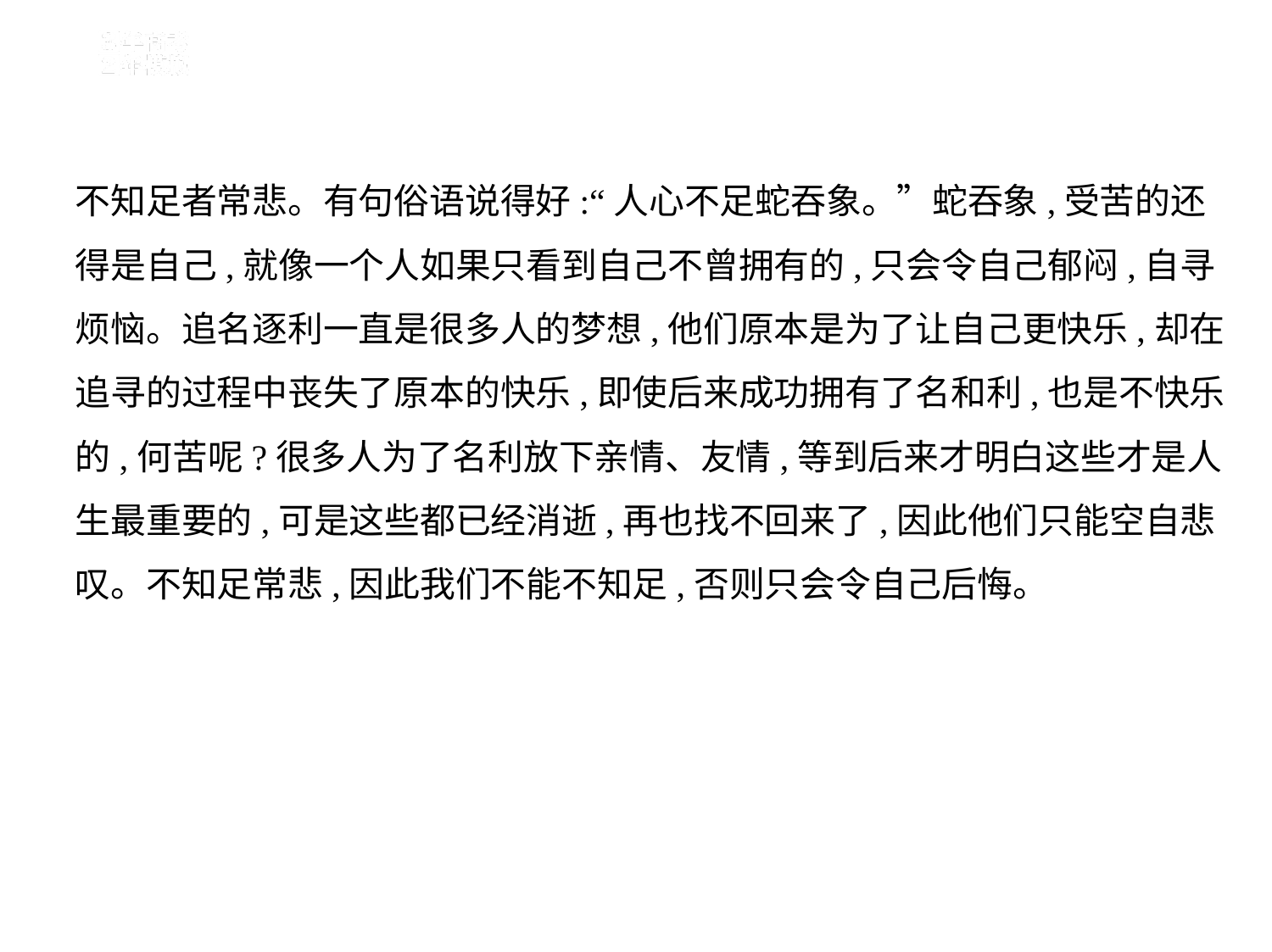

不知足者常悲。有句俗语说得好:“人心不足蛇吞象。”蛇吞象,受苦的还
得是自己,就像一个人如果只看到自己不曾拥有的,只会令自己郁闷,自寻
烦恼。追名逐利一直是很多人的梦想,他们原本是为了让自己更快乐,却在
追寻的过程中丧失了原本的快乐,即使后来成功拥有了名和利,也是不快乐
的,何苦呢?很多人为了名利放下亲情、友情,等到后来才明白这些才是人
生最重要的,可是这些都已经消逝,再也找不回来了,因此他们只能空自悲
叹。不知足常悲,因此我们不能不知足,否则只会令自己后悔。